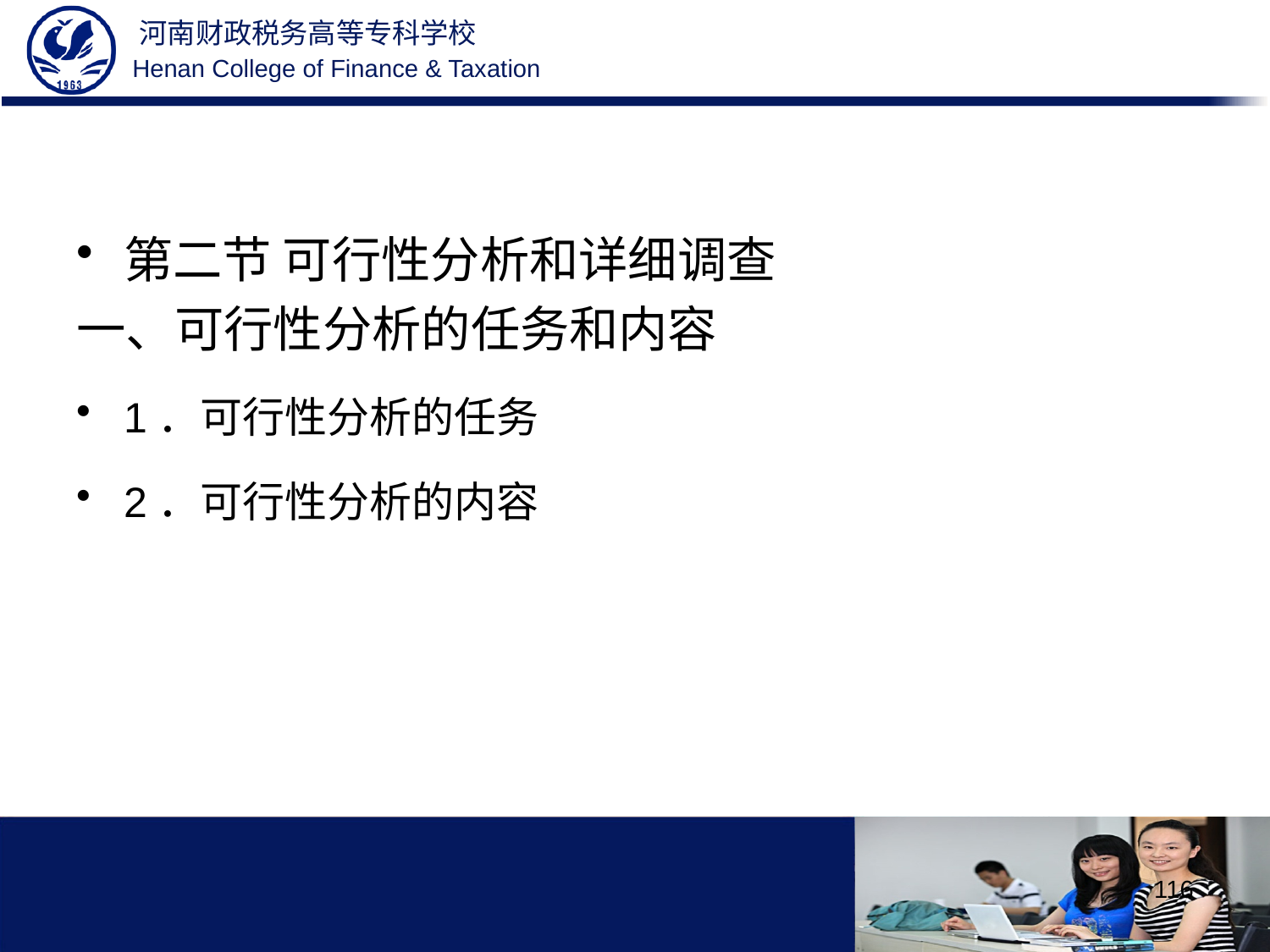

第二节 可行性分析和详细调查
一、可行性分析的任务和内容
1．可行性分析的任务
2．可行性分析的内容

116